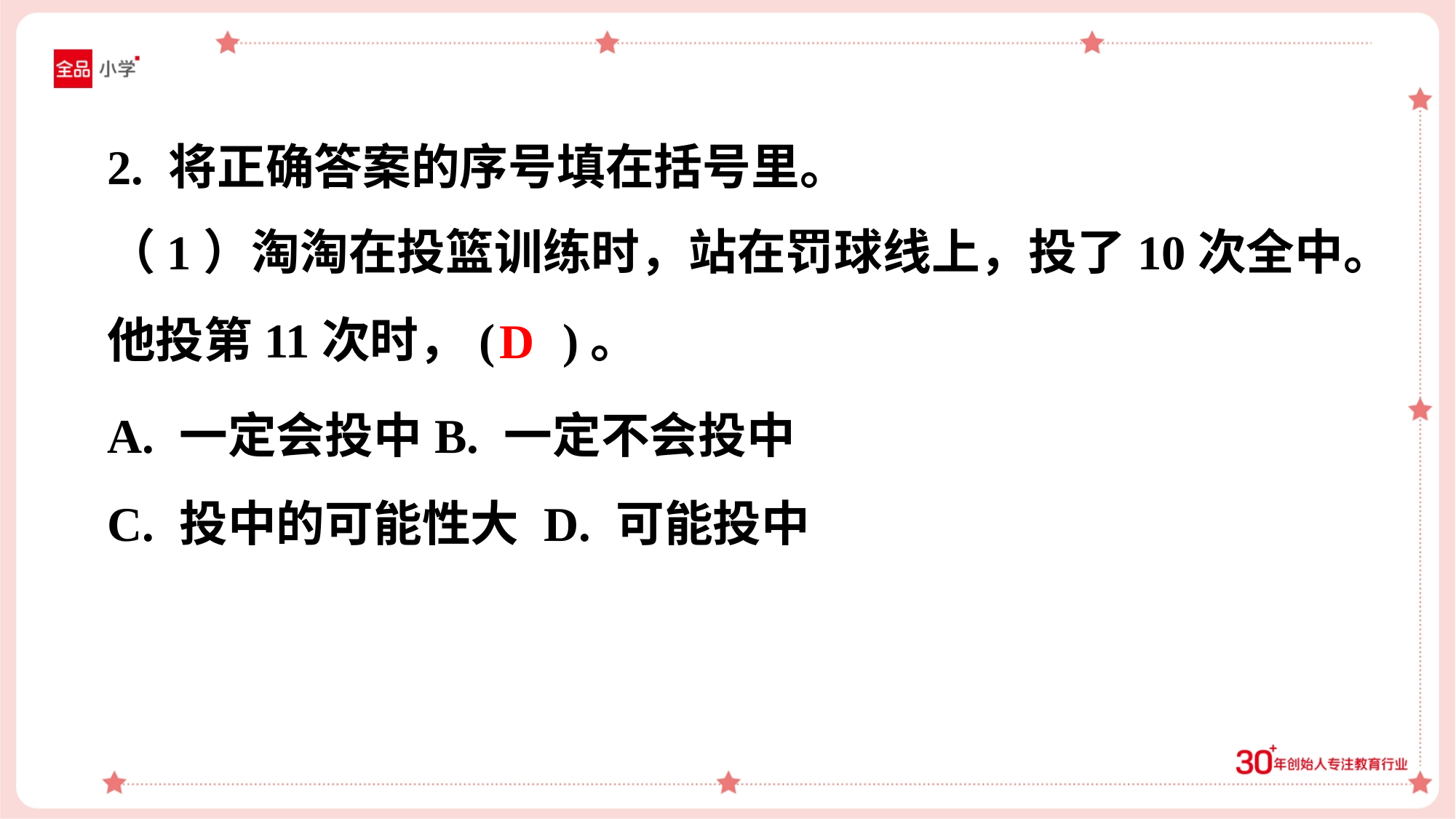

2. 将正确答案的序号填在括号里。
（1）淘淘在投篮训练时，站在罚球线上，投了10次全中。
他投第11次时，(     )。
D
A. 一定会投中	B. 一定不会投中
C. 投中的可能性大	D. 可能投中